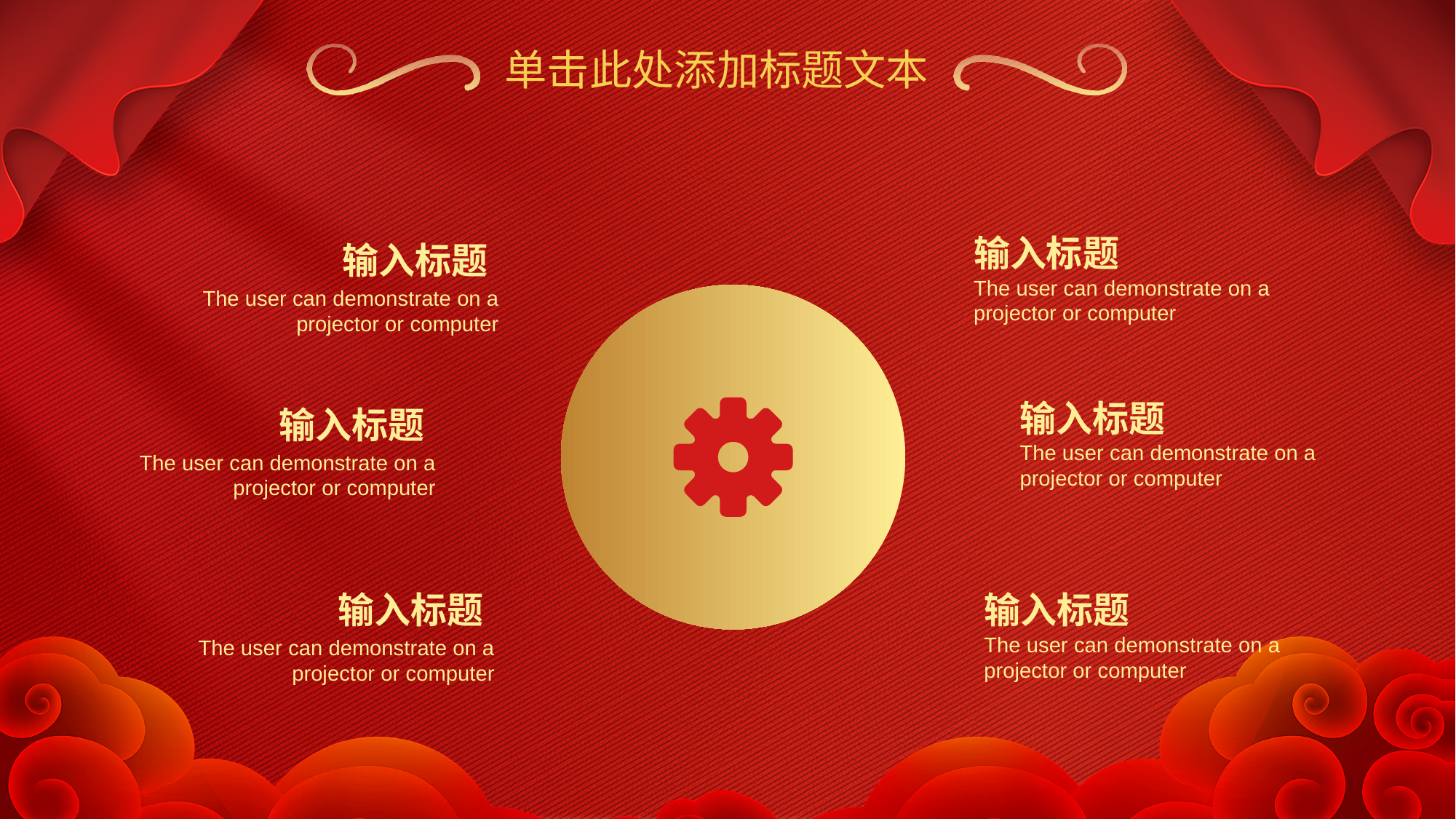

单击此处添加标题文本

输入标题
输入标题
The user can demonstrate on a projector or computer
The user can demonstrate on a projector or computer

输入标题

输入标题
The user can demonstrate on a projector or computer
The user can demonstrate on a projector or computer
输入标题
输入标题
The user can demonstrate on a projector or computer
The user can demonstrate on a projector or computer